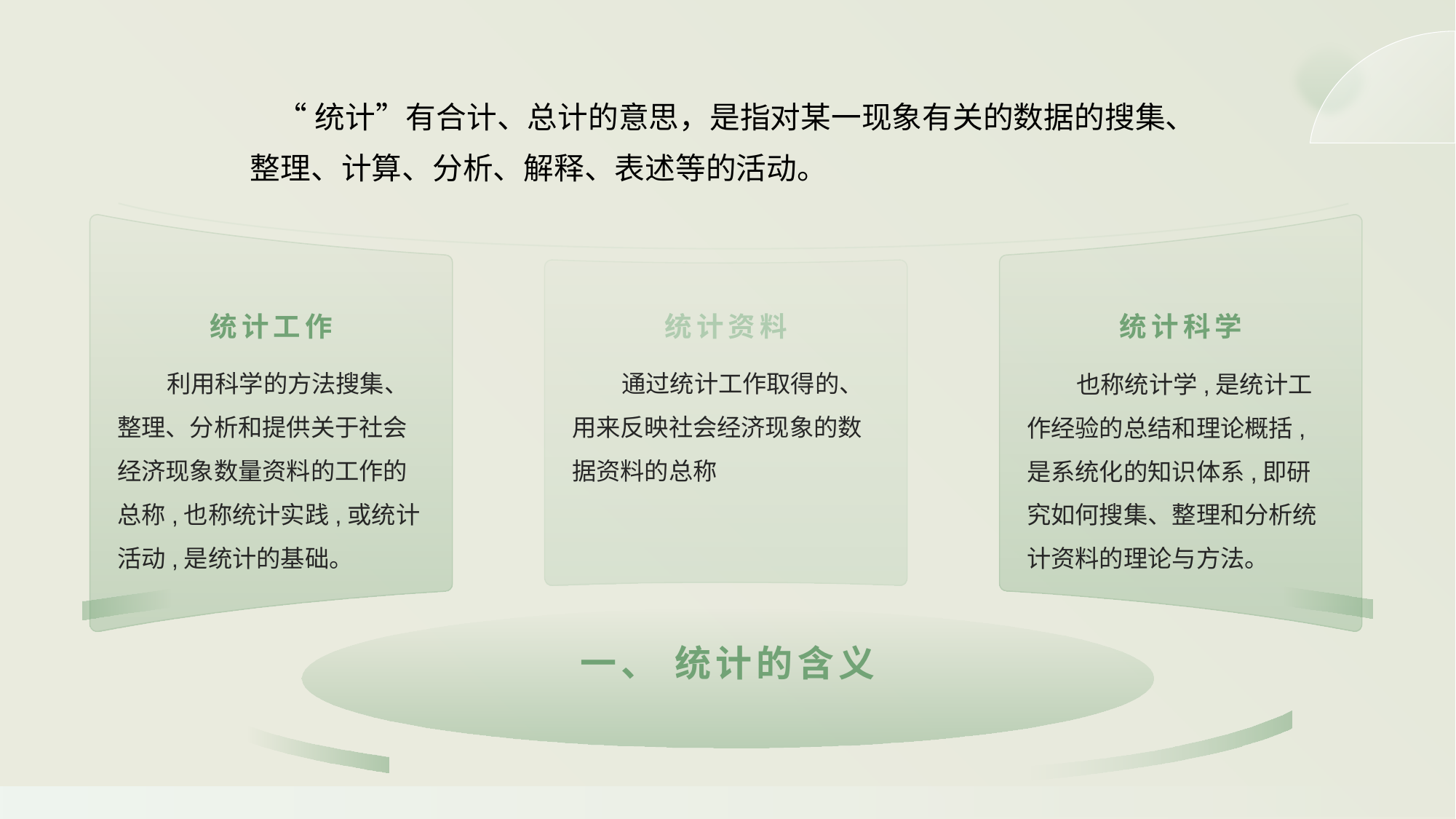

“统计”有合计、总计的意思，是指对某一现象有关的数据的搜集、整理、计算、分析、解释、表述等的活动。

统计资料
统计科学
统计工作
        通过统计工作取得的、用来反映社会经济现象的数据资料的总称
        利用科学的方法搜集、整理、分析和提供关于社会经济现象数量资料的工作的总称,也称统计实践,或统计活动,是统计的基础。
        也称统计学,是统计工作经验的总结和理论概括,是系统化的知识体系,即研究如何搜集、整理和分析统计资料的理论与方法。

一、 统计的含义